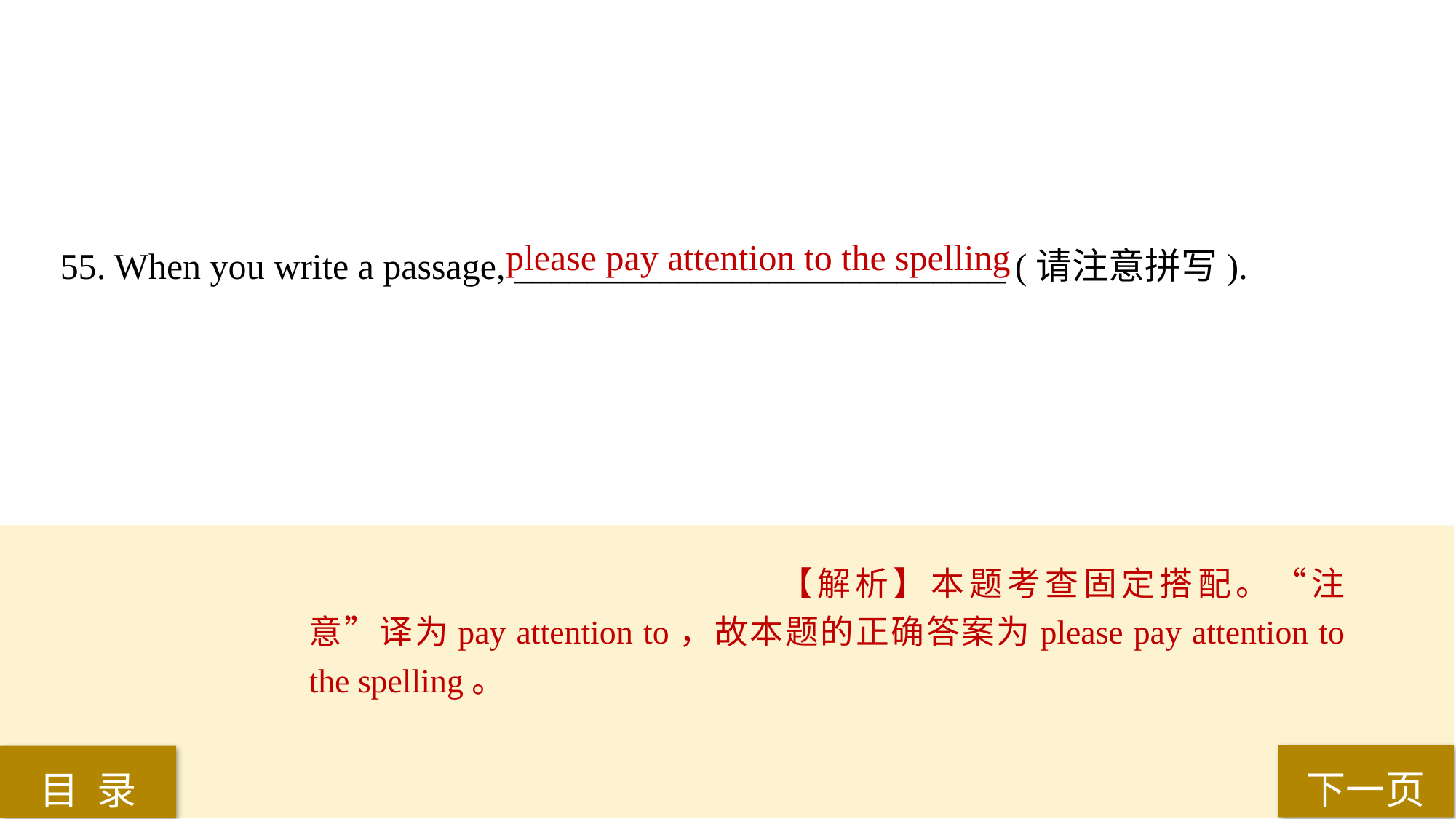

55. When you write a passage, ___________________________ (请注意拼写).
please pay attention to the spelling
【解析】本题考查固定搭配。“注意”译为pay attention to，故本题的正确答案为please pay attention to the spelling。